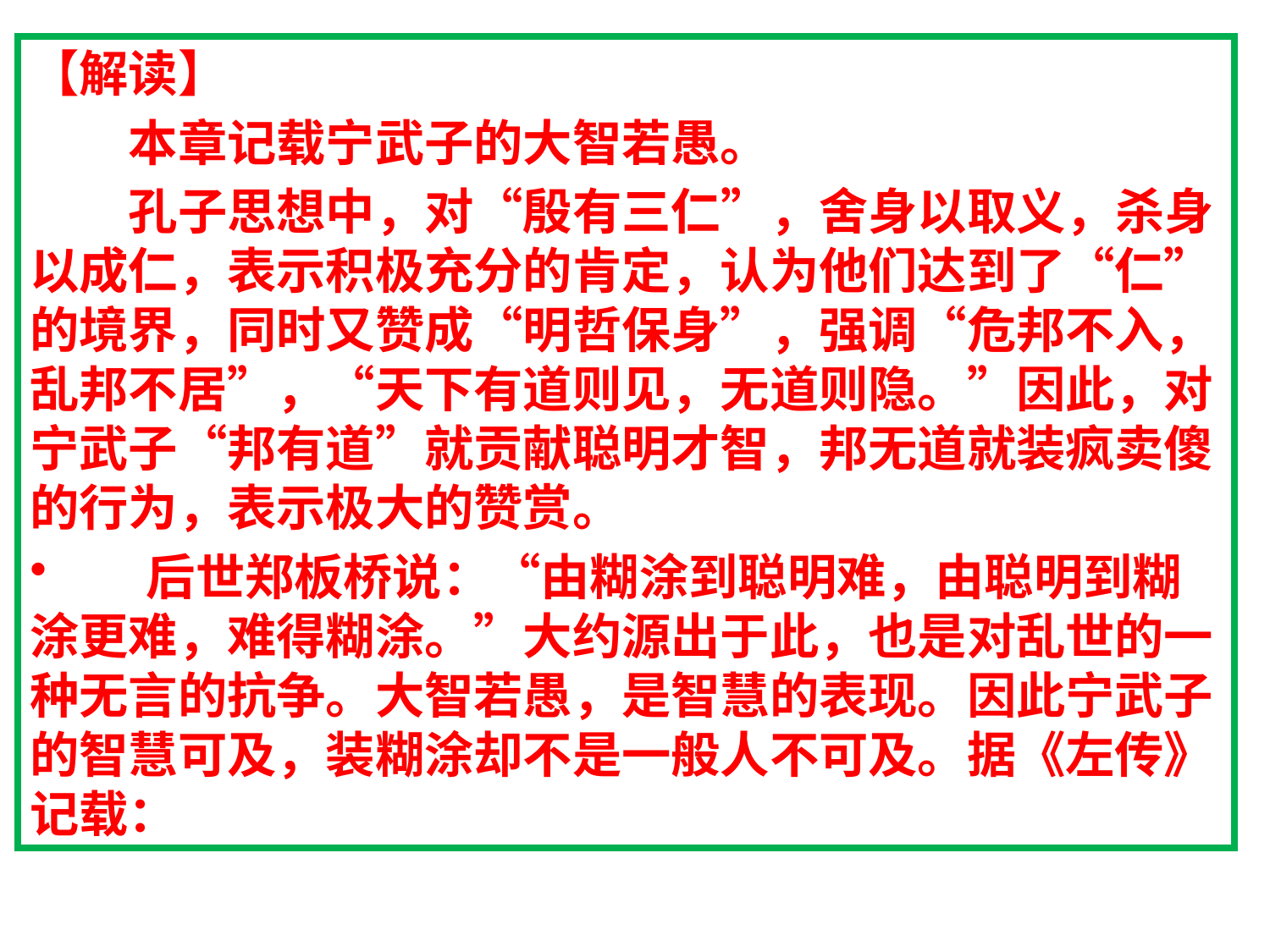

【解读】
　　本章记载宁武子的大智若愚。
　　孔子思想中，对“殷有三仁”，舍身以取义，杀身以成仁，表示积极充分的肯定，认为他们达到了“仁”的境界，同时又赞成“明哲保身”，强调“危邦不入，乱邦不居”，“天下有道则见，无道则隐。”因此，对宁武子“邦有道”就贡献聪明才智，邦无道就装疯卖傻的行为，表示极大的赞赏。
　　后世郑板桥说：“由糊涂到聪明难，由聪明到糊涂更难，难得糊涂。”大约源出于此，也是对乱世的一种无言的抗争。大智若愚，是智慧的表现。因此宁武子的智慧可及，装糊涂却不是一般人不可及。据《左传》记载：